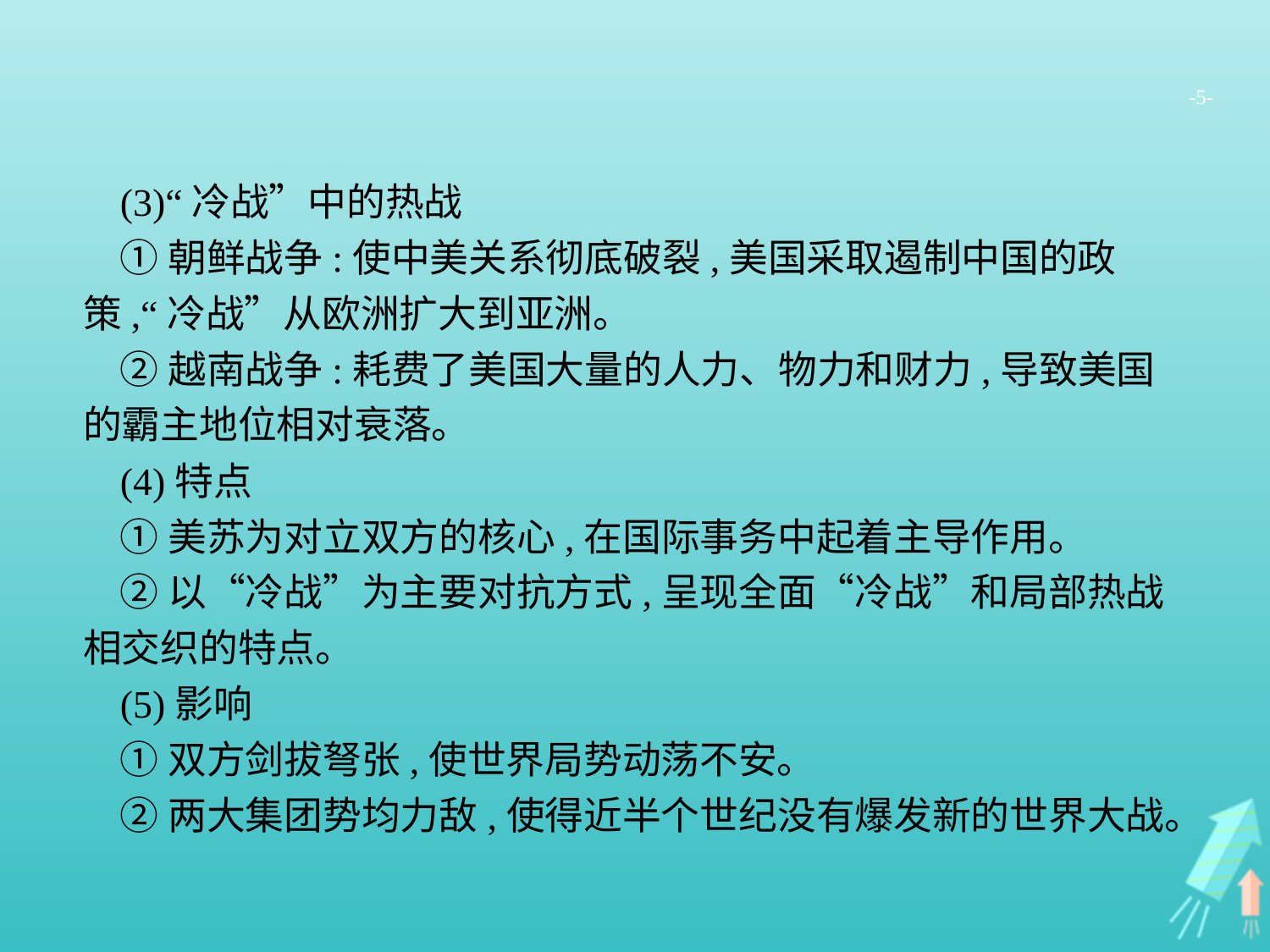

-5-
(3)“冷战”中的热战
①朝鲜战争:使中美关系彻底破裂,美国采取遏制中国的政策,“冷战”从欧洲扩大到亚洲。
②越南战争:耗费了美国大量的人力、物力和财力,导致美国的霸主地位相对衰落。
(4)特点
①美苏为对立双方的核心,在国际事务中起着主导作用。
②以“冷战”为主要对抗方式,呈现全面“冷战”和局部热战相交织的特点。
(5)影响
①双方剑拔弩张,使世界局势动荡不安。
②两大集团势均力敌,使得近半个世纪没有爆发新的世界大战。